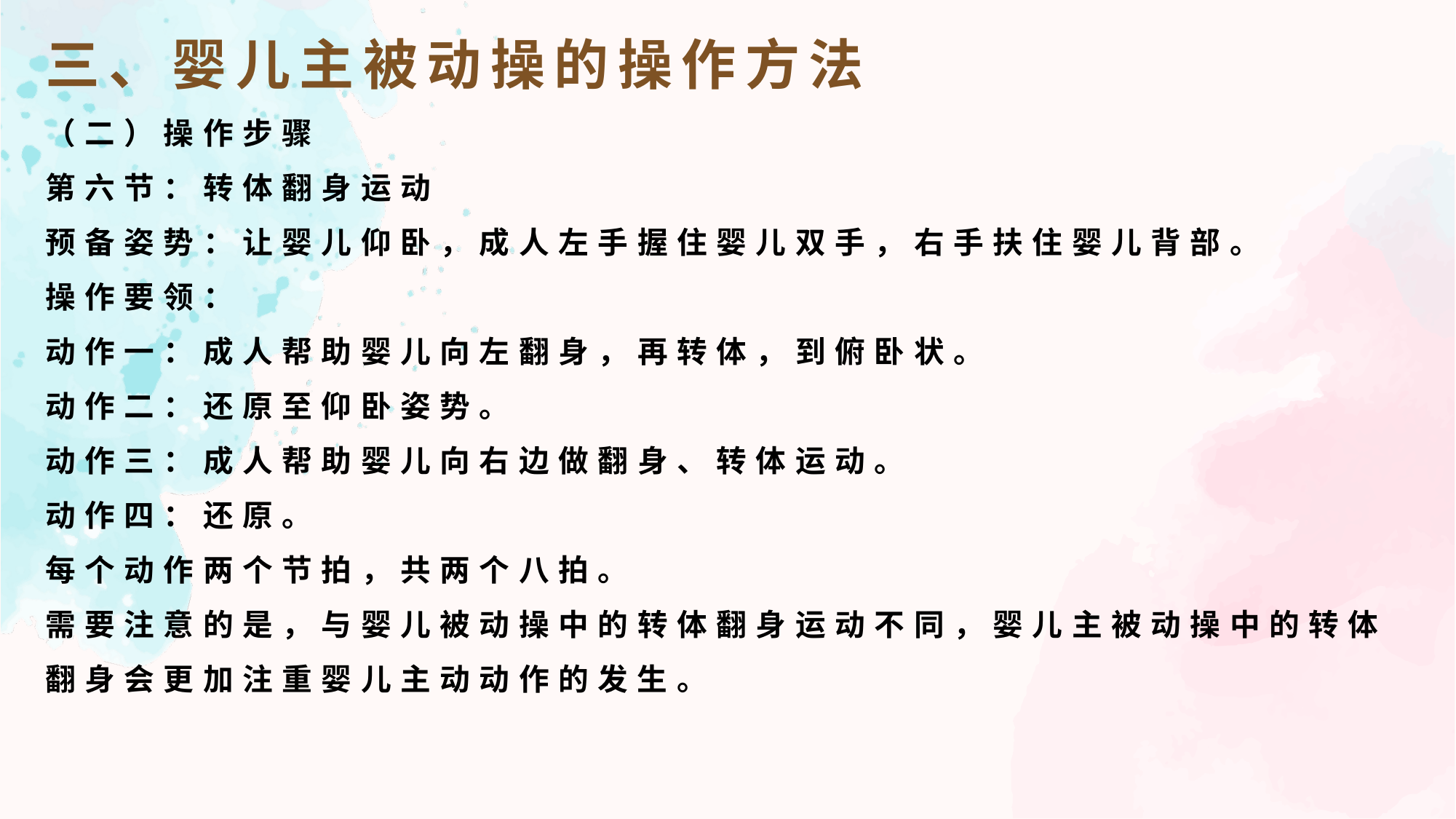

三、婴儿主被动操的操作方法
（二）操作步骤
第六节：转体翻身运动
预备姿势：让婴儿仰卧，成人左手握住婴儿双手，右手扶住婴儿背部。
操作要领：
动作一：成人帮助婴儿向左翻身，再转体，到俯卧状。
动作二：还原至仰卧姿势。
动作三：成人帮助婴儿向右边做翻身、转体运动。
动作四：还原。
每个动作两个节拍，共两个八拍。
需要注意的是，与婴儿被动操中的转体翻身运动不同，婴儿主被动操中的转体翻身会更加注重婴儿主动动作的发生。